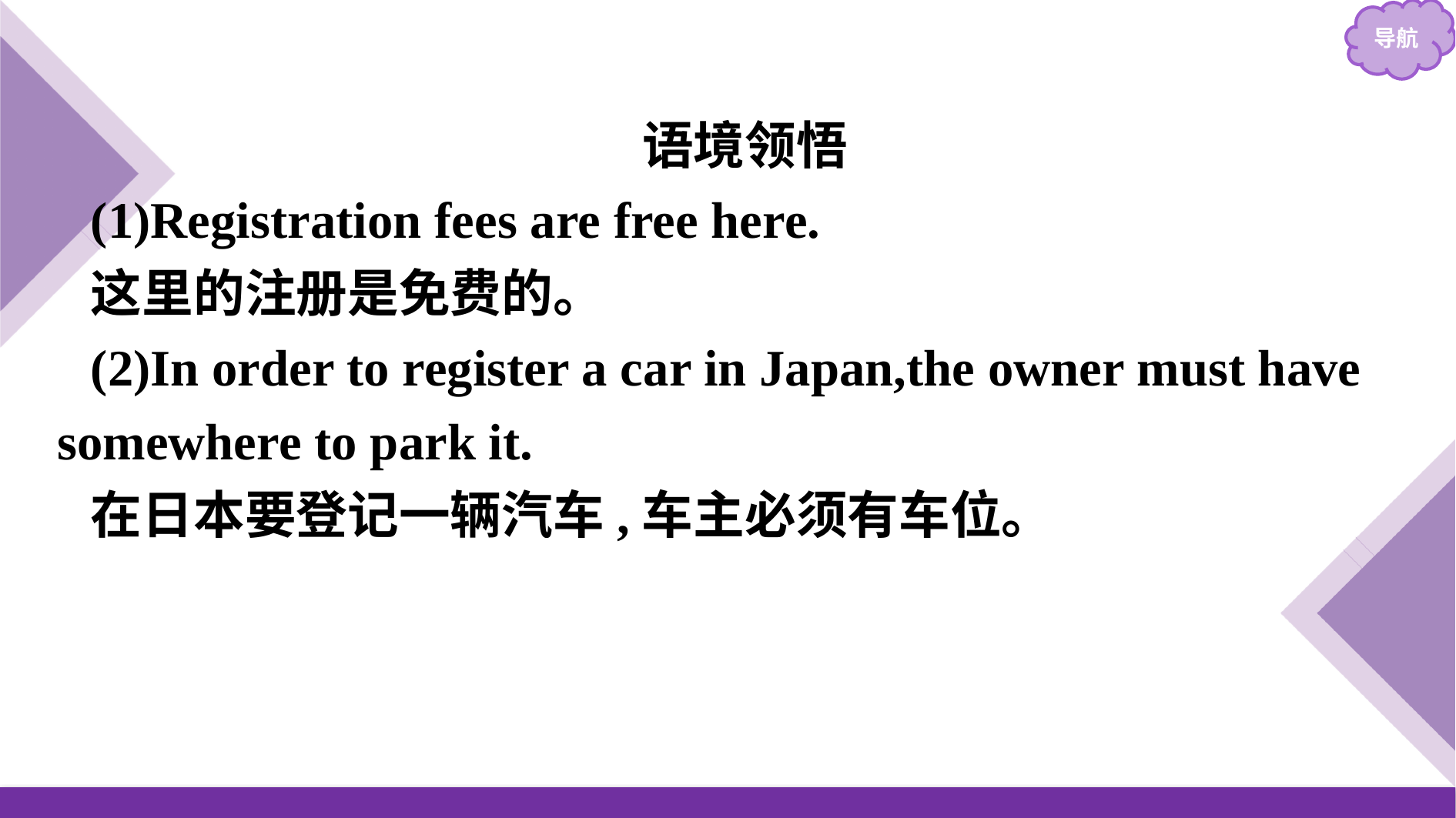

语境领悟
(1)Registration fees are free here.
这里的注册是免费的。
(2)In order to register a car in Japan,the owner must have somewhere to park it.
在日本要登记一辆汽车,车主必须有车位。